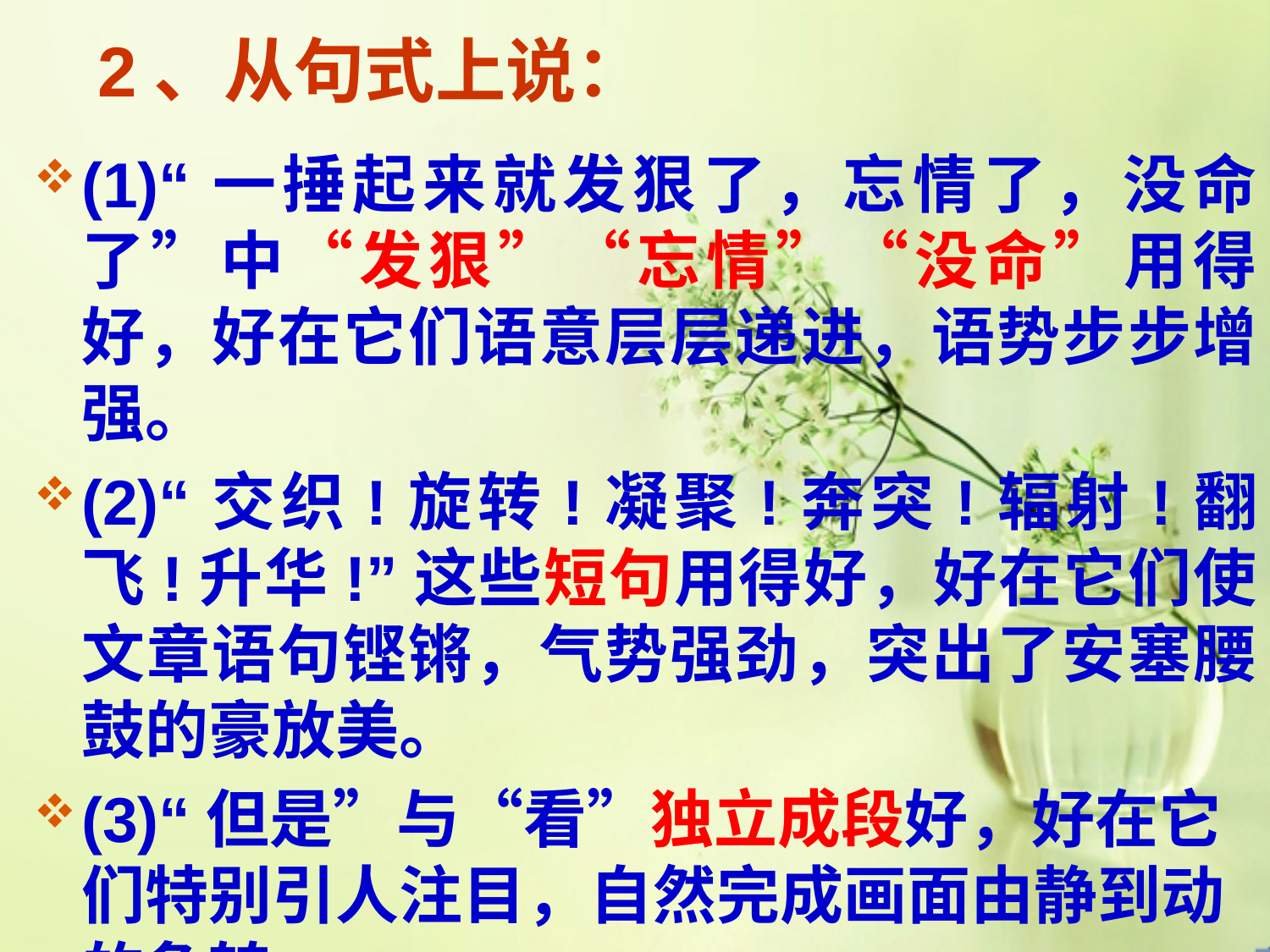

# 2、从句式上说：
(1)“一捶起来就发狠了，忘情了，没命了”中“发狠”“忘情”“没命”用得好，好在它们语意层层递进，语势步步增强。
(2)“交织!旋转!凝聚!奔突!辐射!翻飞!升华!”这些短句用得好，好在它们使文章语句铿锵，气势强劲，突出了安塞腰鼓的豪放美。
(3)“但是”与“看”独立成段好，好在它们特别引人注目，自然完成画面由静到动的急转。